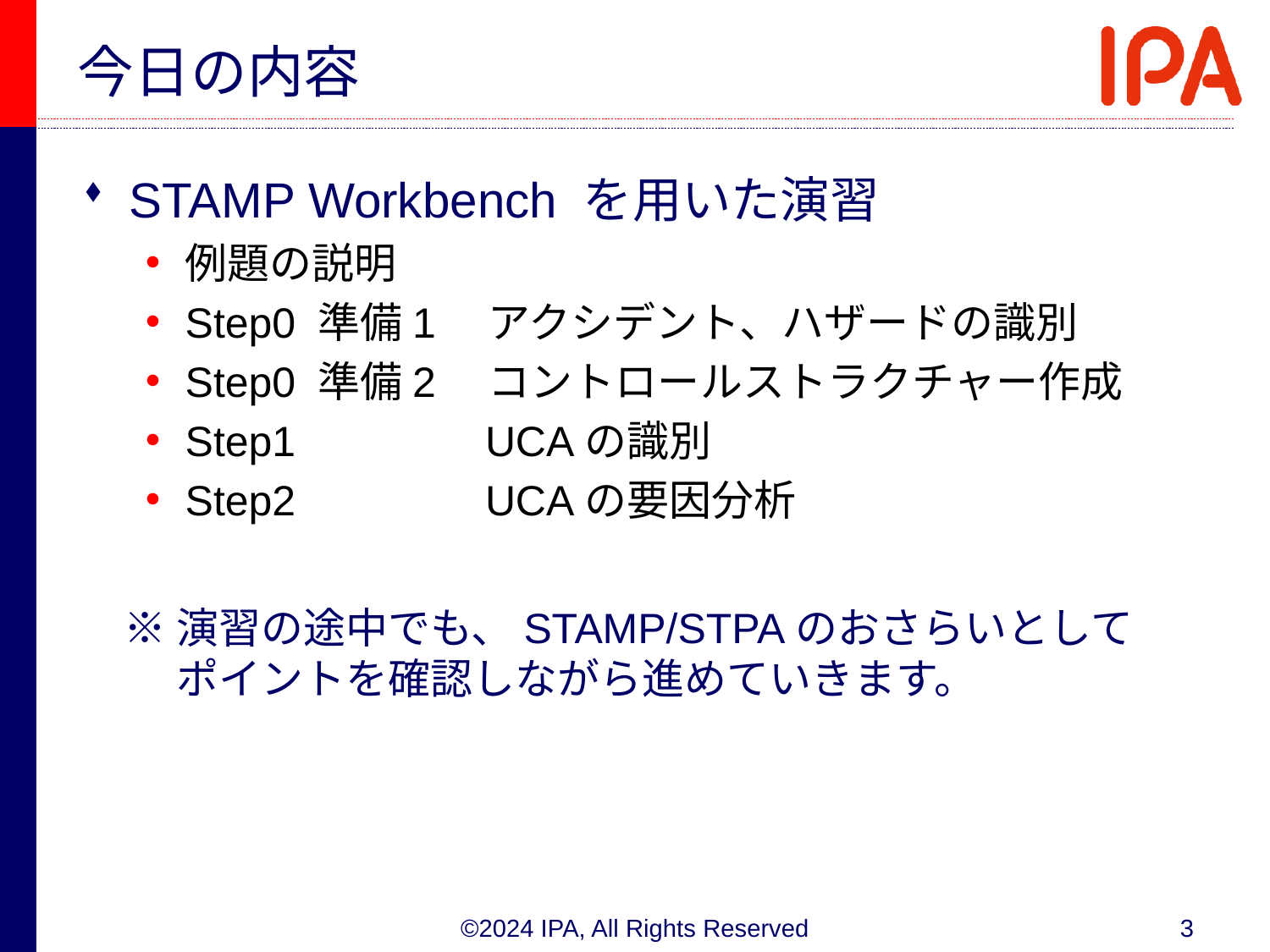

# 今日の内容
STAMP Workbench を用いた演習
例題の説明
Step0 準備1　アクシデント、ハザードの識別
Step0 準備2　コントロールストラクチャー作成
Step1　　　　UCAの識別
Step2　　　　UCAの要因分析

　※ 演習の途中でも、STAMP/STPAのおさらいとして
　　 ポイントを確認しながら進めていきます。

©2024 IPA, All Rights Reserved
3